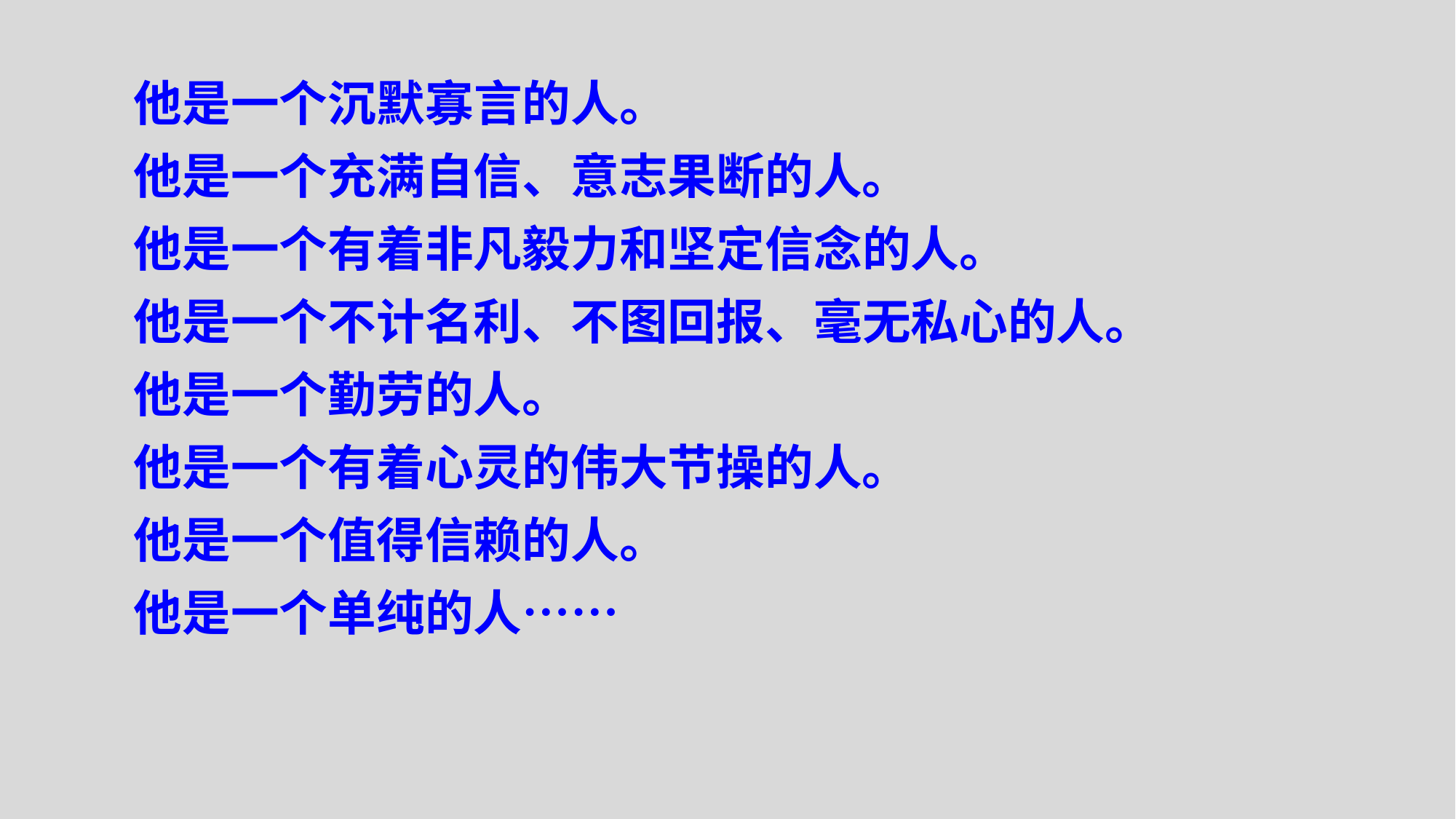

他是一个沉默寡言的人。
他是一个充满自信、意志果断的人。
他是一个有着非凡毅力和坚定信念的人。
他是一个不计名利、不图回报、毫无私心的人。
他是一个勤劳的人。
他是一个有着心灵的伟大节操的人。
他是一个值得信赖的人。
他是一个单纯的人……